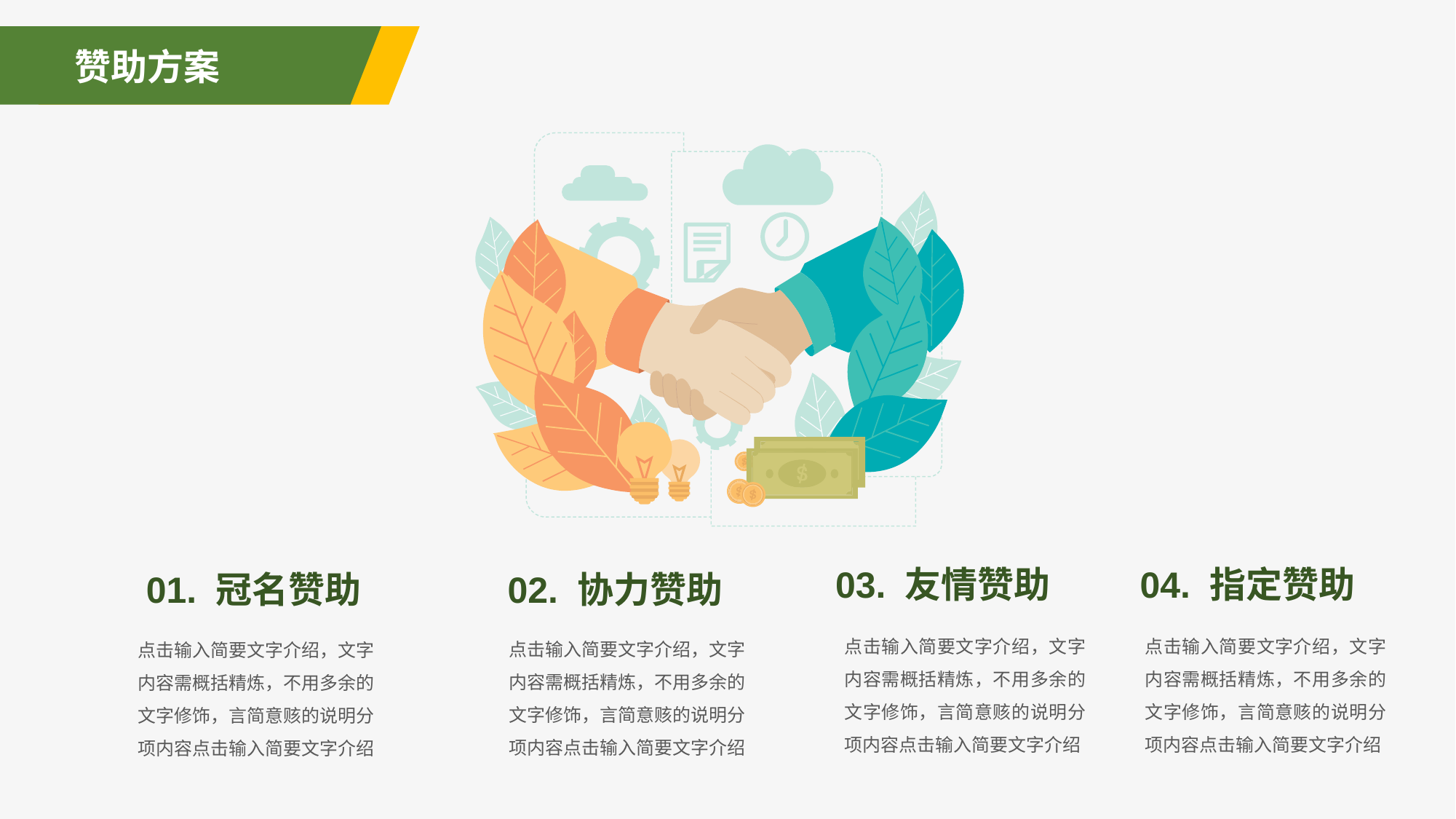

赞助方案

03. 友情赞助
04. 指定赞助
01. 冠名赞助
02. 协力赞助
点击输入简要文字介绍，文字内容需概括精炼，不用多余的文字修饰，言简意赅的说明分项内容点击输入简要文字介绍
点击输入简要文字介绍，文字内容需概括精炼，不用多余的文字修饰，言简意赅的说明分项内容点击输入简要文字介绍
点击输入简要文字介绍，文字内容需概括精炼，不用多余的文字修饰，言简意赅的说明分项内容点击输入简要文字介绍
点击输入简要文字介绍，文字内容需概括精炼，不用多余的文字修饰，言简意赅的说明分项内容点击输入简要文字介绍